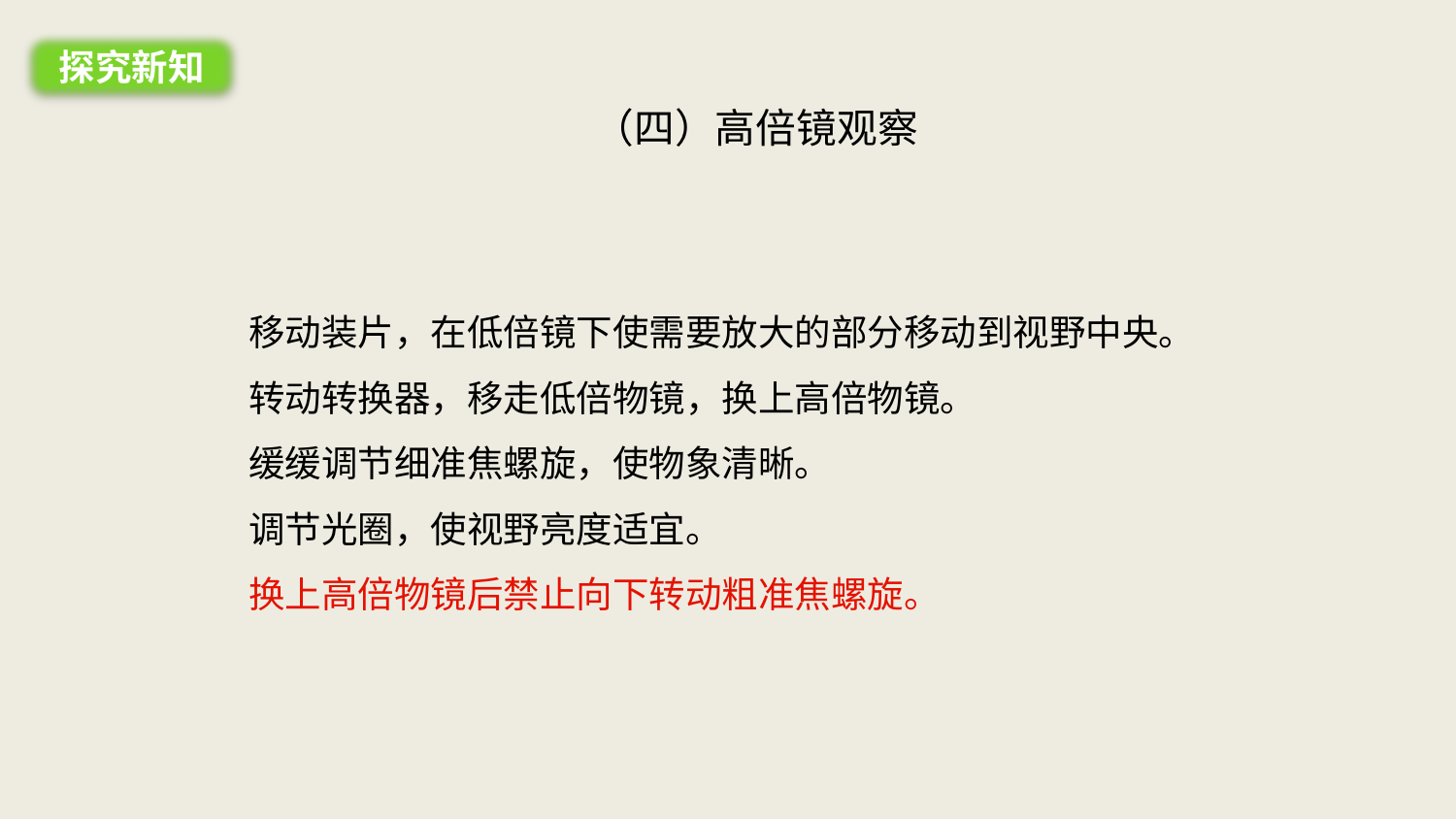

探究新知
（四）高倍镜观察
移动装片，在低倍镜下使需要放大的部分移动到视野中央。
转动转换器，移走低倍物镜，换上高倍物镜。
缓缓调节细准焦螺旋，使物象清晰。
调节光圈，使视野亮度适宜。
换上高倍物镜后禁止向下转动粗准焦螺旋。